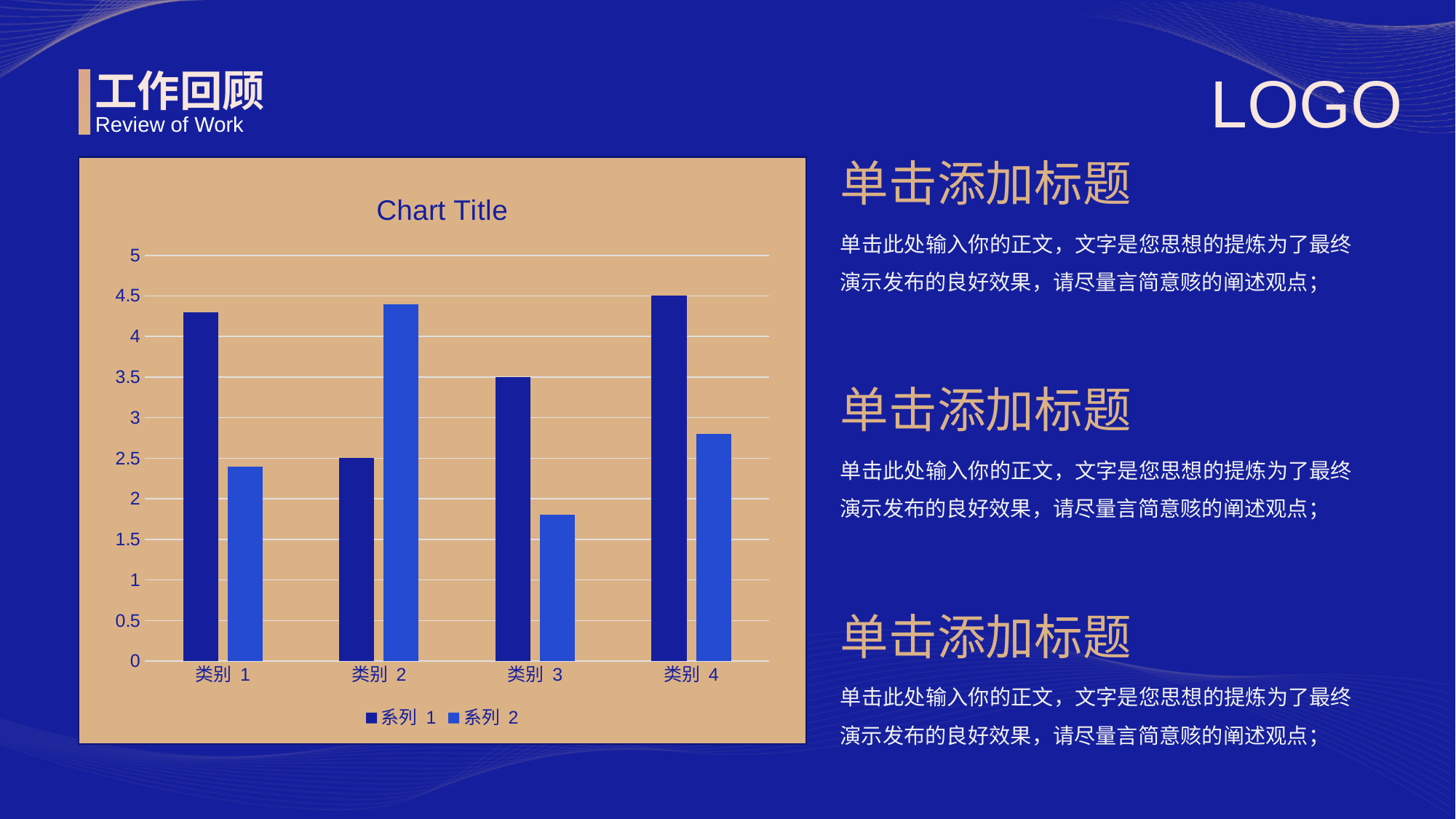

LOGO
工作回顾
Review of Work

单击添加标题
单击此处输入你的正文，文字是您思想的提炼为了最终演示发布的良好效果，请尽量言简意赅的阐述观点；

### Chart:

| Category | 系列 1 | 系列 2 |
|---|---|---|
| 类别 1 | 4.3 | 2.4 |
| 类别 2 | 2.5 | 4.4 |
| 类别 3 | 3.5 | 1.8 |
| 类别 4 | 4.5 | 2.8 |
单击添加标题
单击此处输入你的正文，文字是您思想的提炼为了最终演示发布的良好效果，请尽量言简意赅的阐述观点；
单击添加标题
单击此处输入你的正文，文字是您思想的提炼为了最终演示发布的良好效果，请尽量言简意赅的阐述观点；